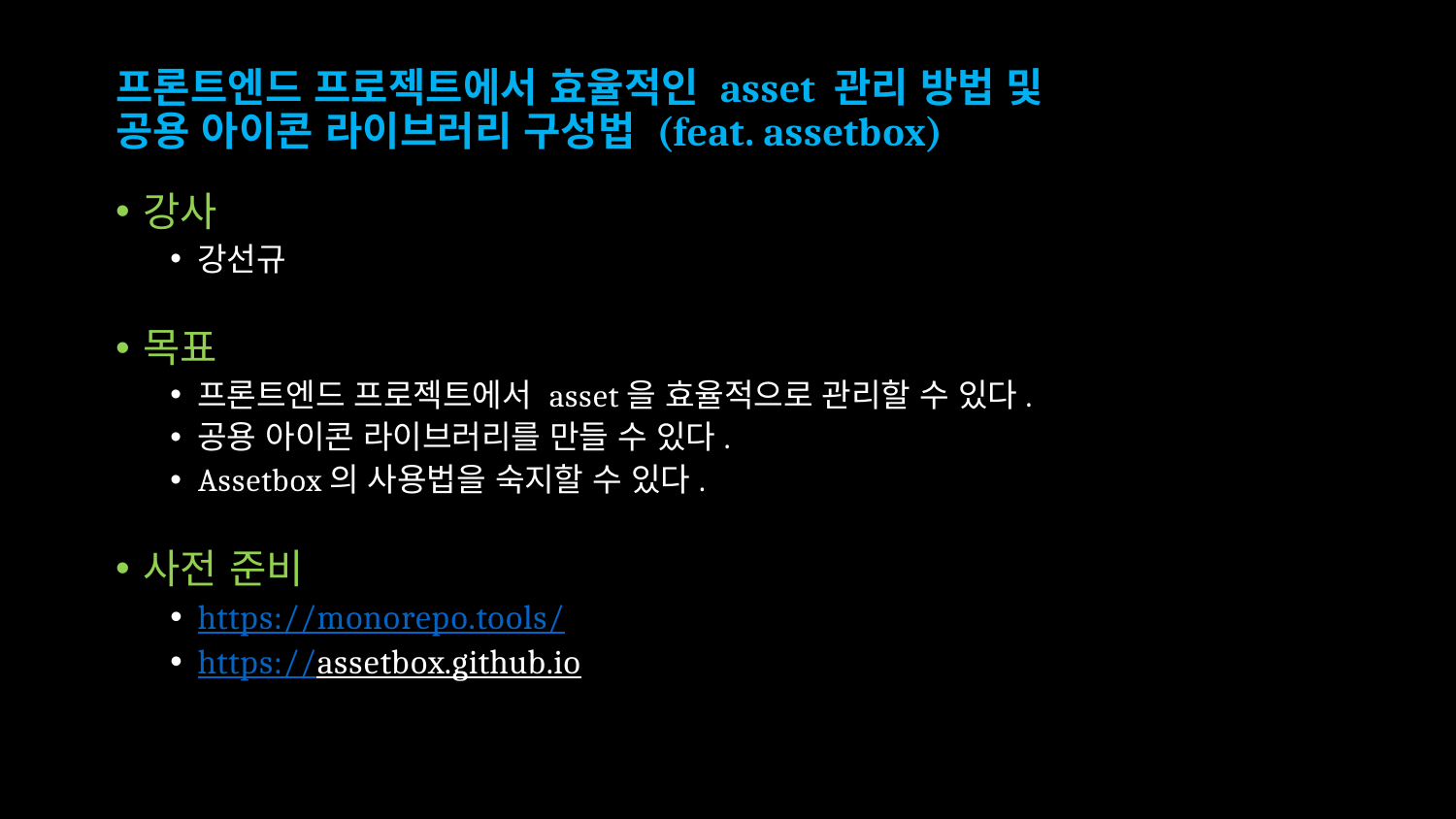

# 프론트엔드 프로젝트에서 효율적인 asset 관리 방법 및 공용 아이콘 라이브러리 구성법 (feat. assetbox)
강사
강선규
목표
프론트엔드 프로젝트에서 asset을 효율적으로 관리할 수 있다.
공용 아이콘 라이브러리를 만들 수 있다.
Assetbox의 사용법을 숙지할 수 있다.
사전 준비
https://monorepo.tools/
https://assetbox.github.io